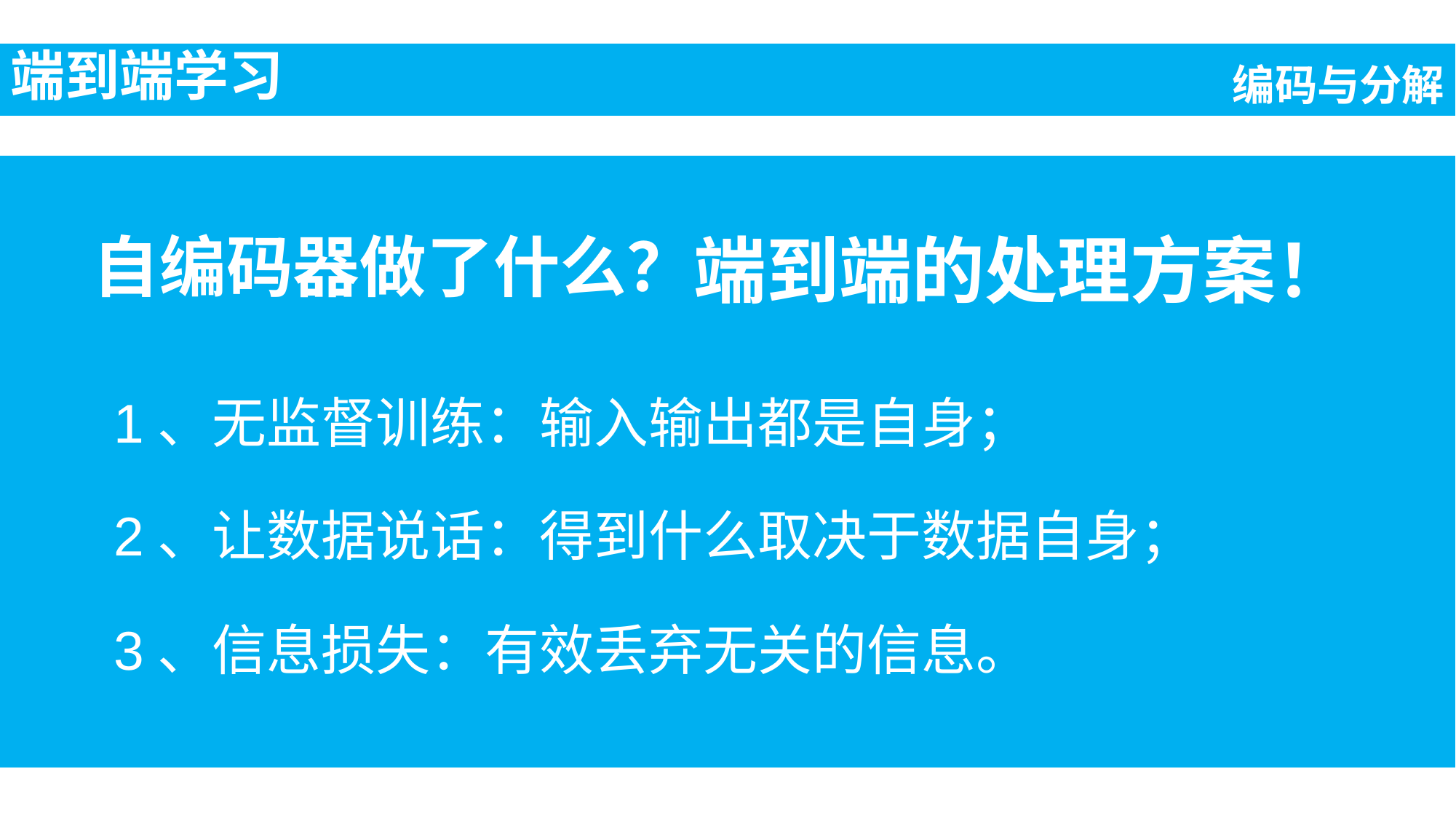

端到端学习
编码与分解
端到端的处理方案！
自编码器做了什么？
1、无监督训练：输入输出都是自身；
2、让数据说话：得到什么取决于数据自身；
3、信息损失：有效丢弃无关的信息。